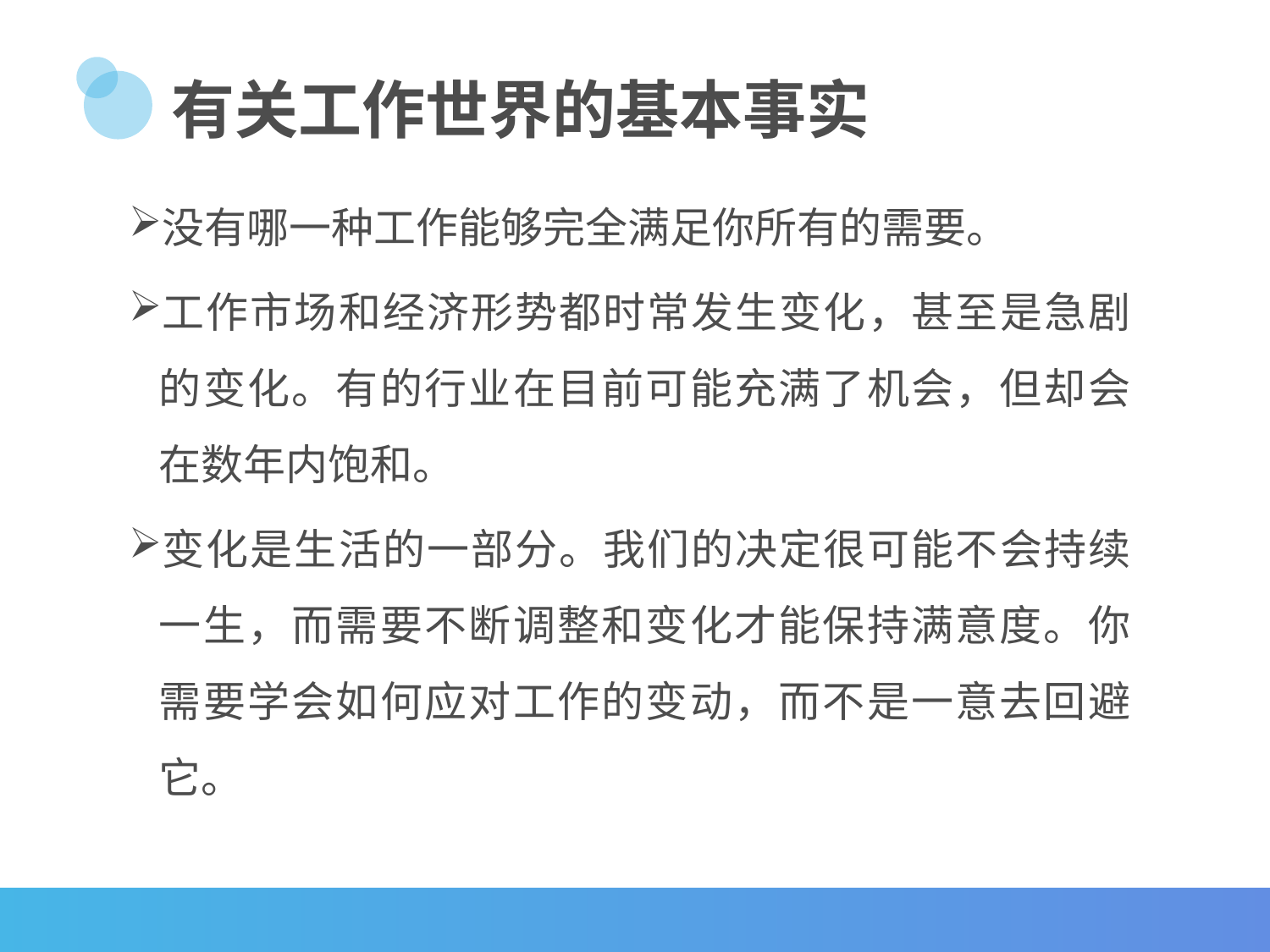

有关工作世界的基本事实

没有哪一种工作能够完全满足你所有的需要。
工作市场和经济形势都时常发生变化，甚至是急剧的变化。有的行业在目前可能充满了机会，但却会在数年内饱和。
变化是生活的一部分。我们的决定很可能不会持续一生，而需要不断调整和变化才能保持满意度。你需要学会如何应对工作的变动，而不是一意去回避它。